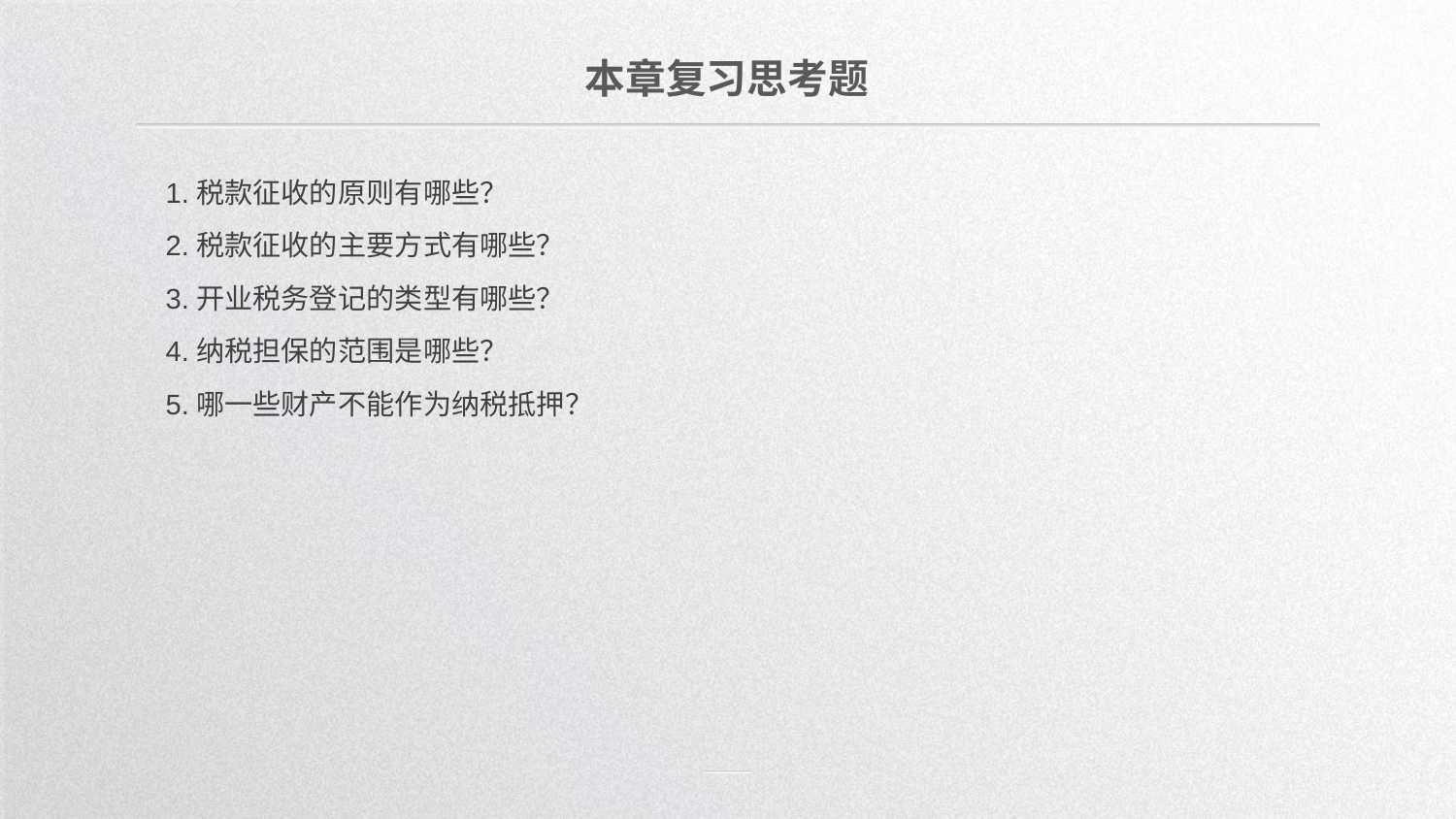

本章复习思考题
1.税款征收的原则有哪些？
2.税款征收的主要方式有哪些？
3.开业税务登记的类型有哪些？
4.纳税担保的范围是哪些？
5.哪一些财产不能作为纳税抵押？